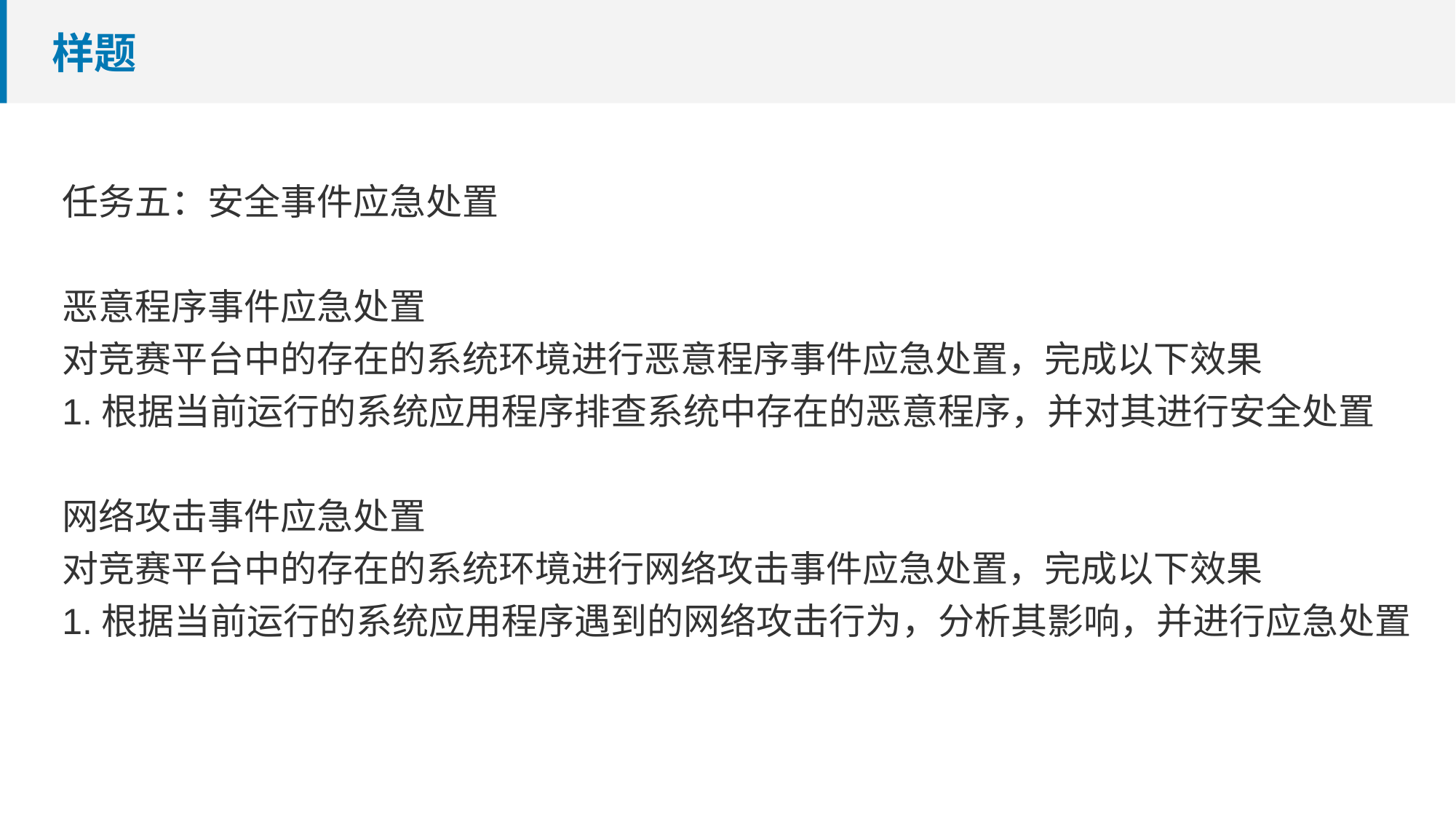

# 样题
任务五：安全事件应急处置

恶意程序事件应急处置
对竞赛平台中的存在的系统环境进行恶意程序事件应急处置，完成以下效果
1.根据当前运行的系统应用程序排查系统中存在的恶意程序，并对其进行安全处置

网络攻击事件应急处置
对竞赛平台中的存在的系统环境进行网络攻击事件应急处置，完成以下效果
1.根据当前运行的系统应用程序遇到的网络攻击行为，分析其影响，并进行应急处置